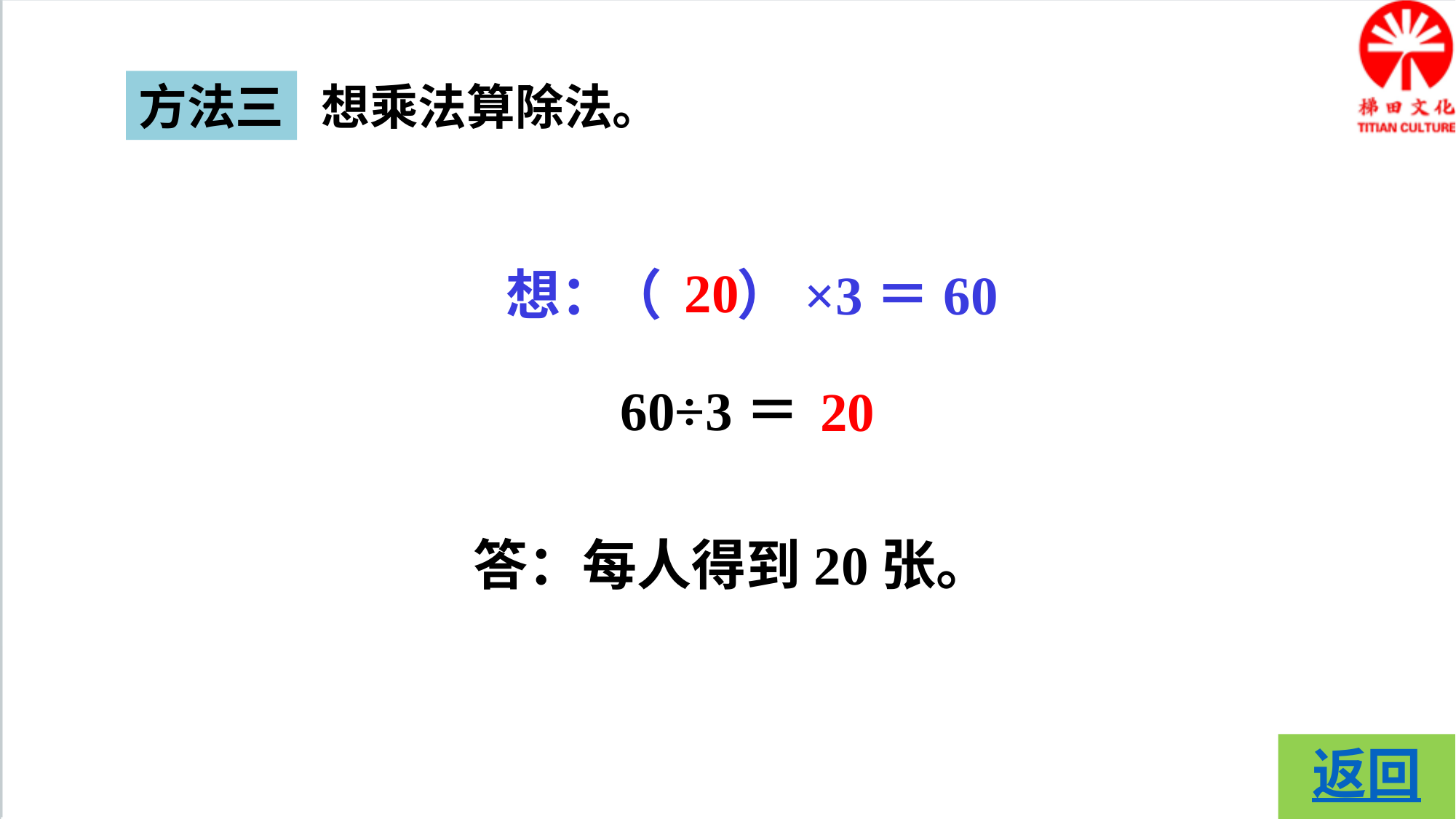

方法三
想乘法算除法。
20
想：
（      ）×3＝60
60÷3＝
20
答：每人得到20张。
返回